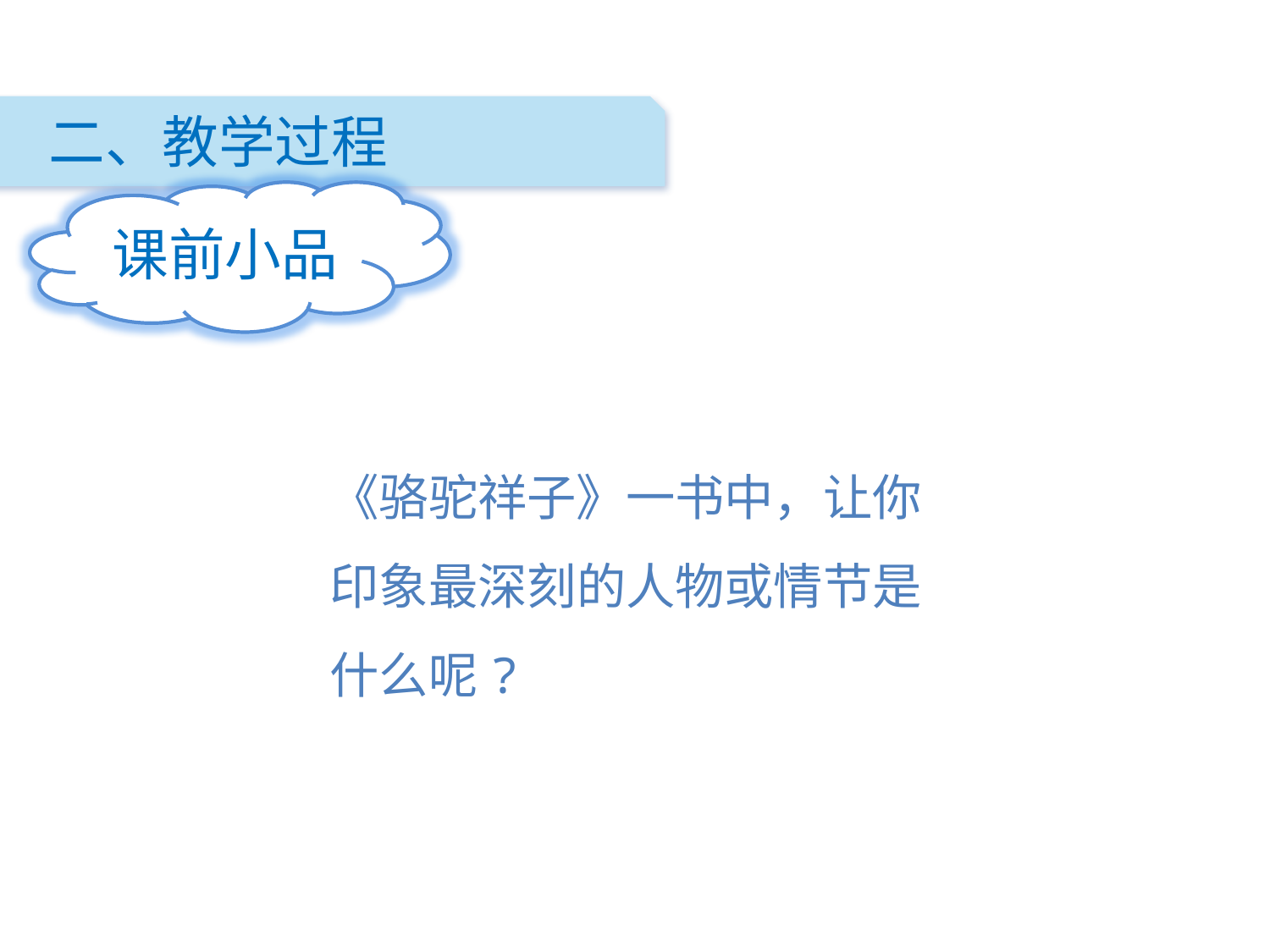

二、教学过程
课前小品
《骆驼祥子》一书中，让你印象最深刻的人物或情节是什么呢?